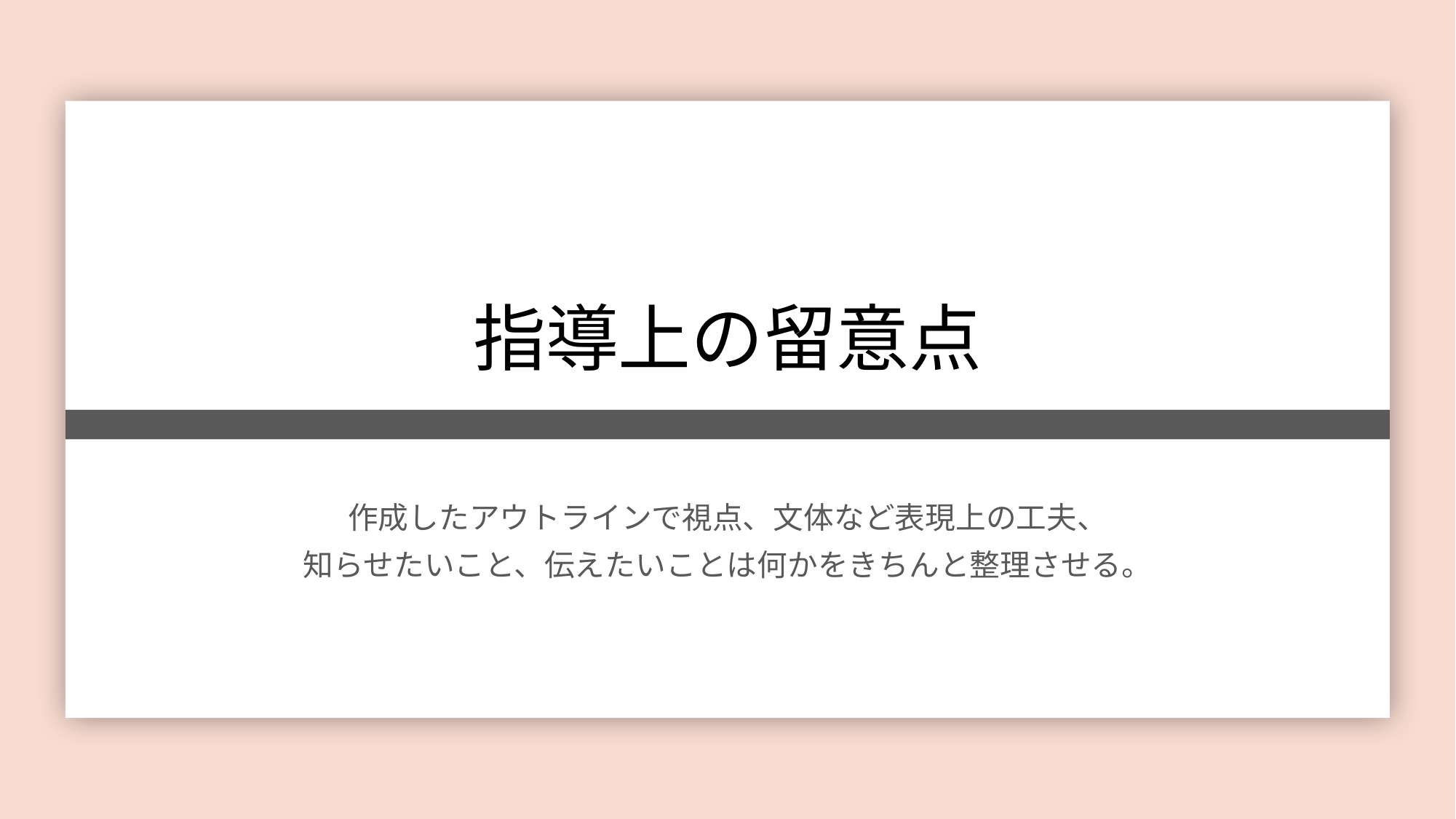

作成したアウトラインで視点、文体など表現上の工夫、
知らせたいこと、伝えたいことは何かをきちんと整理させる。

指導上の留意点